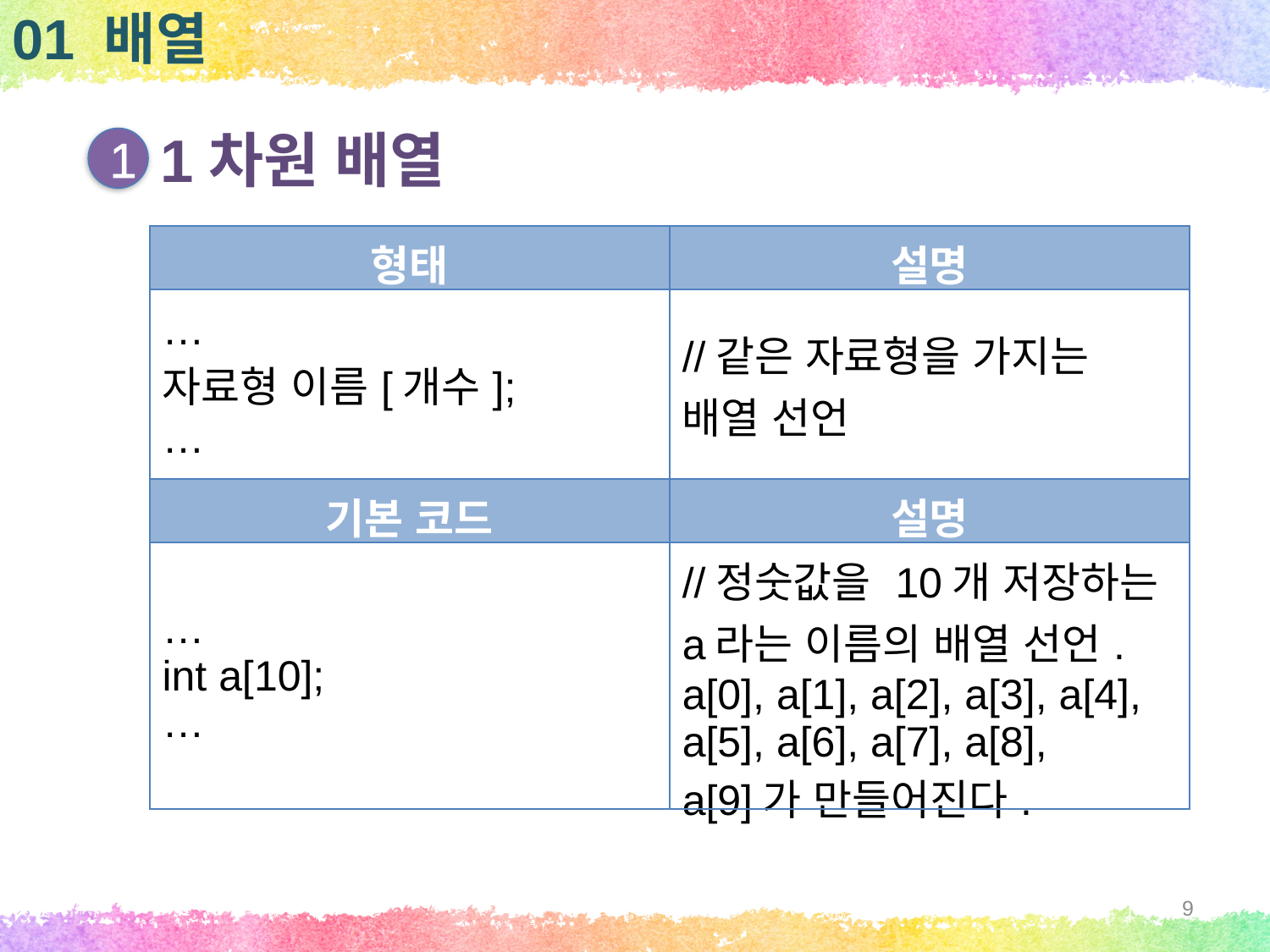

01 배열
1차원 배열
1
| 형태 | 설명 |
| --- | --- |
| … 자료형 이름[개수]; … | //같은 자료형을 가지는 배열 선언 |
| 기본 코드 | 설명 |
| … int a[10]; … | //정숫값을 10개 저장하는 a라는 이름의 배열 선언. a[0], a[1], a[2], a[3], a[4], a[5], a[6], a[7], a[8], a[9]가 만들어진다. |
9